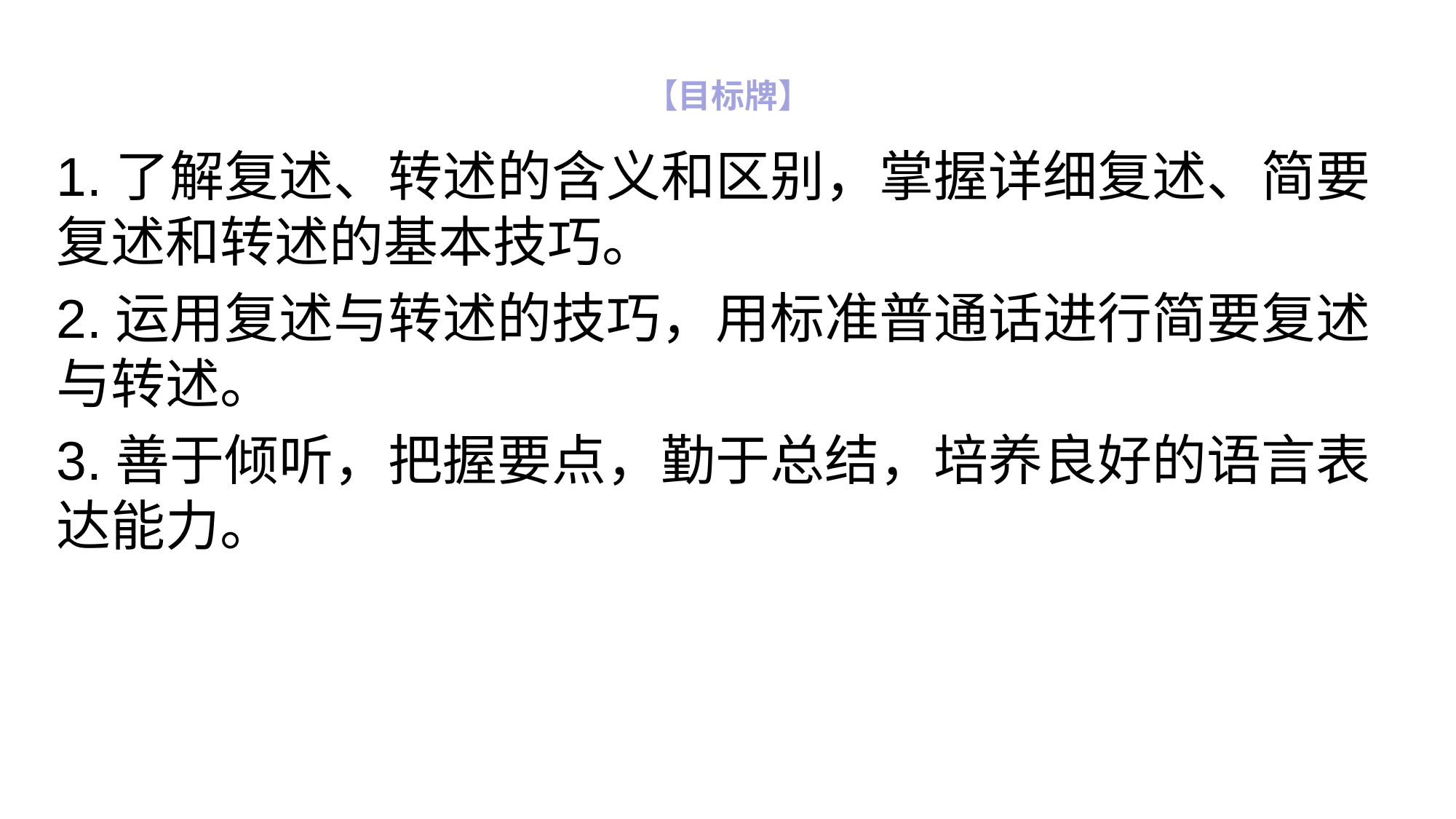

# 【目标牌】
1.了解复述、转述的含义和区别，掌握详细复述、简要复述和转述的基本技巧。
2.运用复述与转述的技巧，用标准普通话进行简要复述与转述。
3.善于倾听，把握要点，勤于总结，培养良好的语言表达能力。